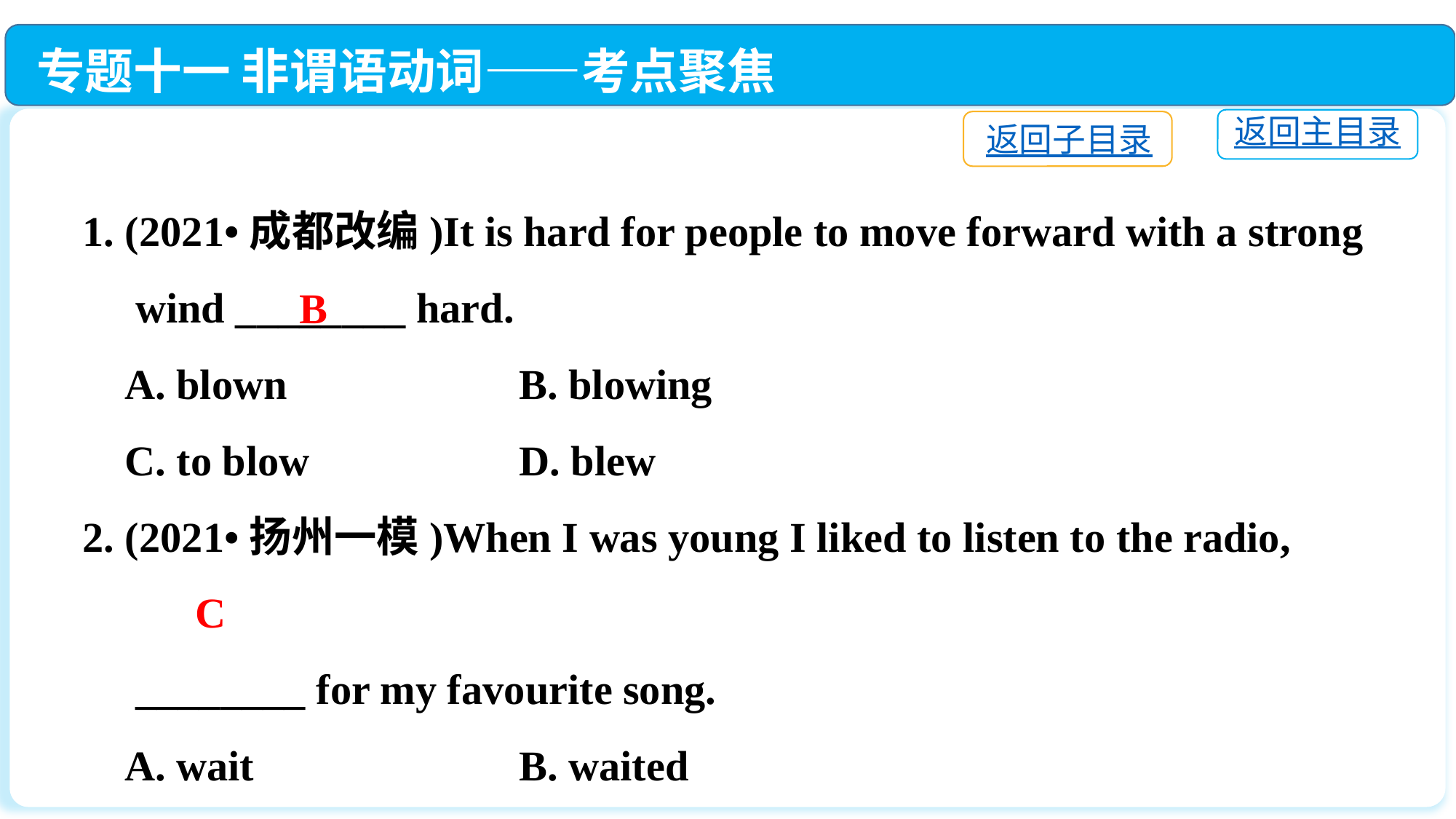

专题十一 非谓语动词——考点聚焦

返回主目录

返回子目录
1. (2021•成都改编)It is hard for people to move forward with a strong
     wind ________ hard.
    A. blown　　 		B. blowing
    C. to blow　　		D. blew
2. (2021•扬州一模)When I was young I liked to listen to the radio,
     ________ for my favourite song.
    A. wait			B. waited
    C. waiting		D. so that wait
B
C